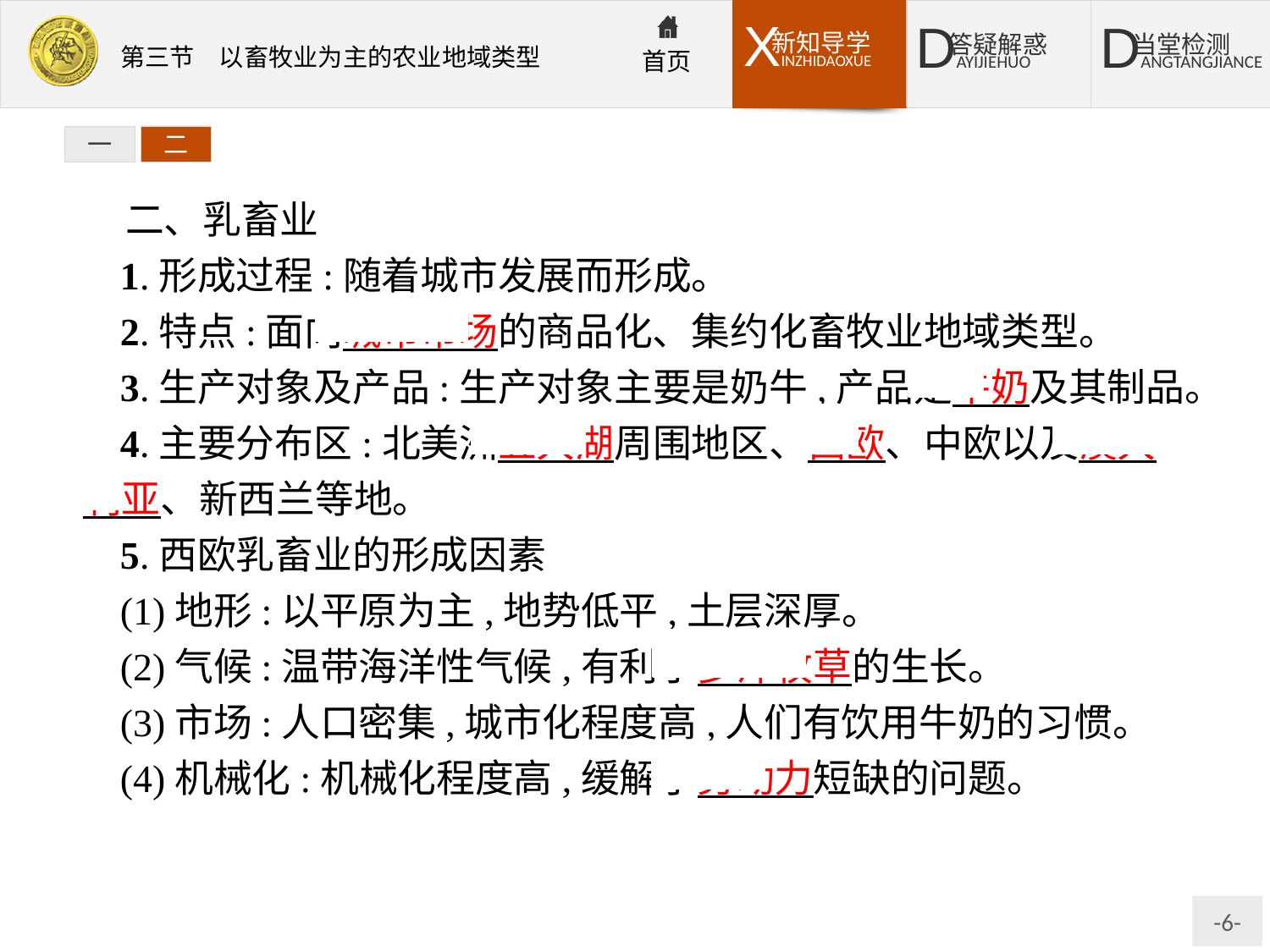

一
二
二、乳畜业
1.形成过程:随着城市发展而形成。
2.特点:面向城市市场的商品化、集约化畜牧业地域类型。
3.生产对象及产品:生产对象主要是奶牛,产品是牛奶及其制品。
4.主要分布区:北美洲五大湖周围地区、西欧、中欧以及澳大利亚、新西兰等地。
5.西欧乳畜业的形成因素
(1)地形:以平原为主,地势低平,土层深厚。
(2)气候:温带海洋性气候,有利于多汁牧草的生长。
(3)市场:人口密集,城市化程度高,人们有饮用牛奶的习惯。
(4)机械化:机械化程度高,缓解了劳动力短缺的问题。